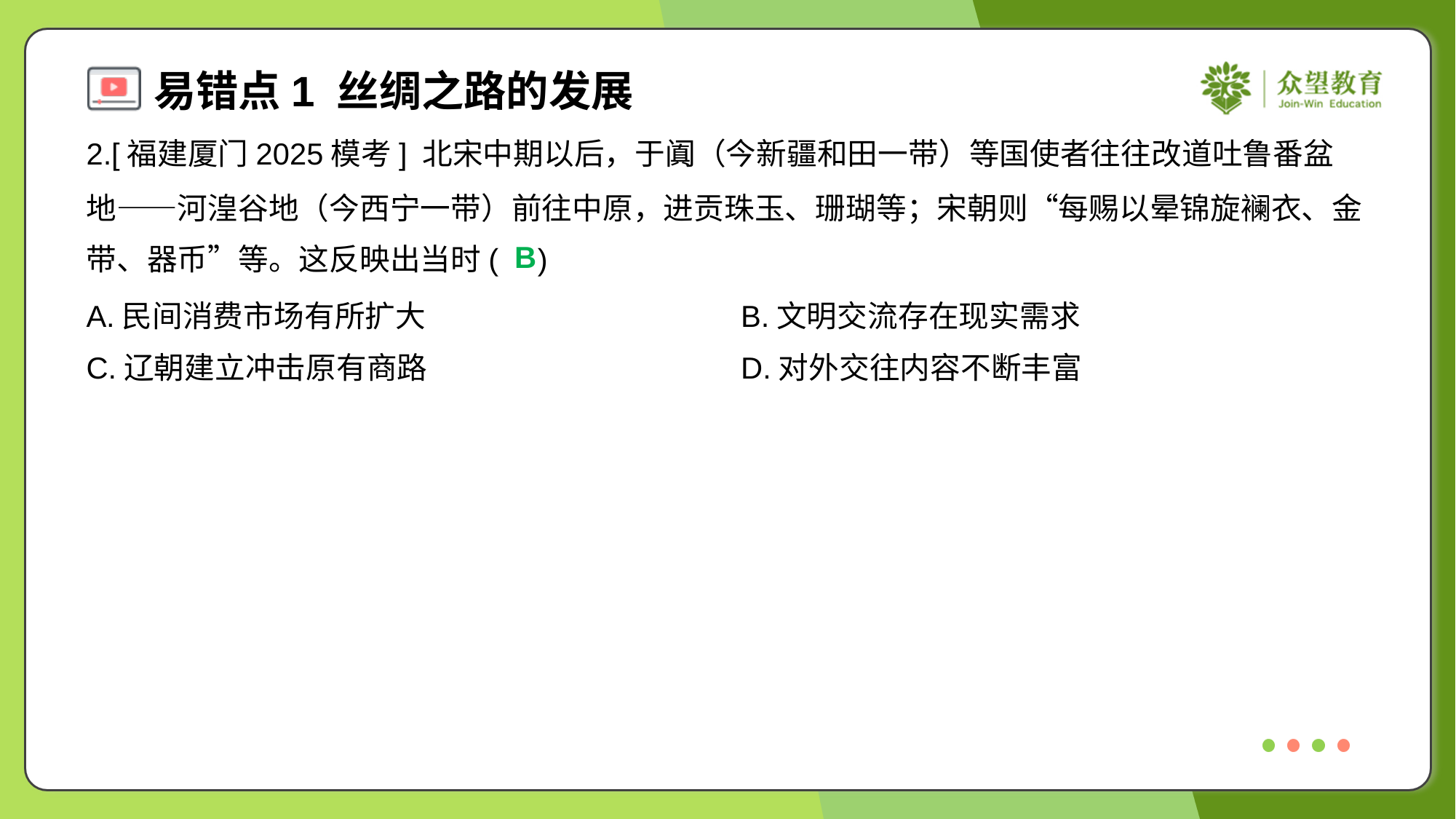

2.[福建厦门2025模考] 北宋中期以后，于阗（今新疆和田一带）等国使者往往改道吐鲁番盆
地——河湟谷地（今西宁一带）前往中原，进贡珠玉、珊瑚等；宋朝则“每赐以晕锦旋襕衣、金
带、器币”等。这反映出当时(     )
B
A.民间消费市场有所扩大	B.文明交流存在现实需求
C.辽朝建立冲击原有商路	D.对外交往内容不断丰富